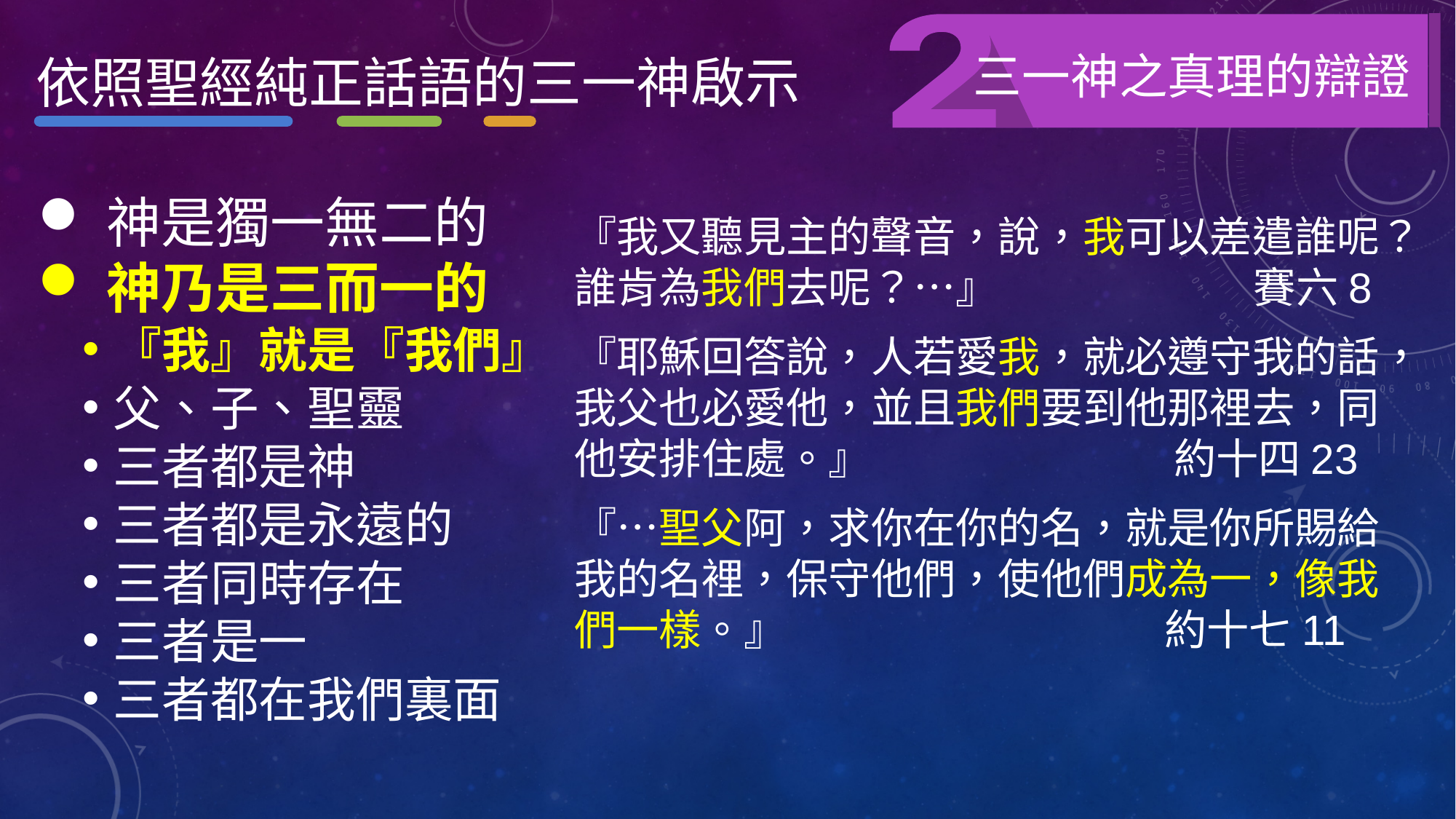

三一神之真理的辯證
依照聖經純正話語的三一神啟示

神是獨一無二的
神乃是三而一的
『我』就是『我們』
父、子、聖靈
三者都是神
三者都是永遠的
三者同時存在
三者是一
三者都在我們裏面
『我又聽見主的聲音，說，我可以差遣誰呢？誰肯為我們去呢？…』                           賽六8
『耶穌回答說，人若愛我，就必遵守我的話，我父也必愛他，並且我們要到他那裡去，同他安排住處。』                                約十四23
『…聖父阿，求你在你的名，就是你所賜給我的名裡，保守他們，使他們成為一，像我們一樣。』                                        約十七11